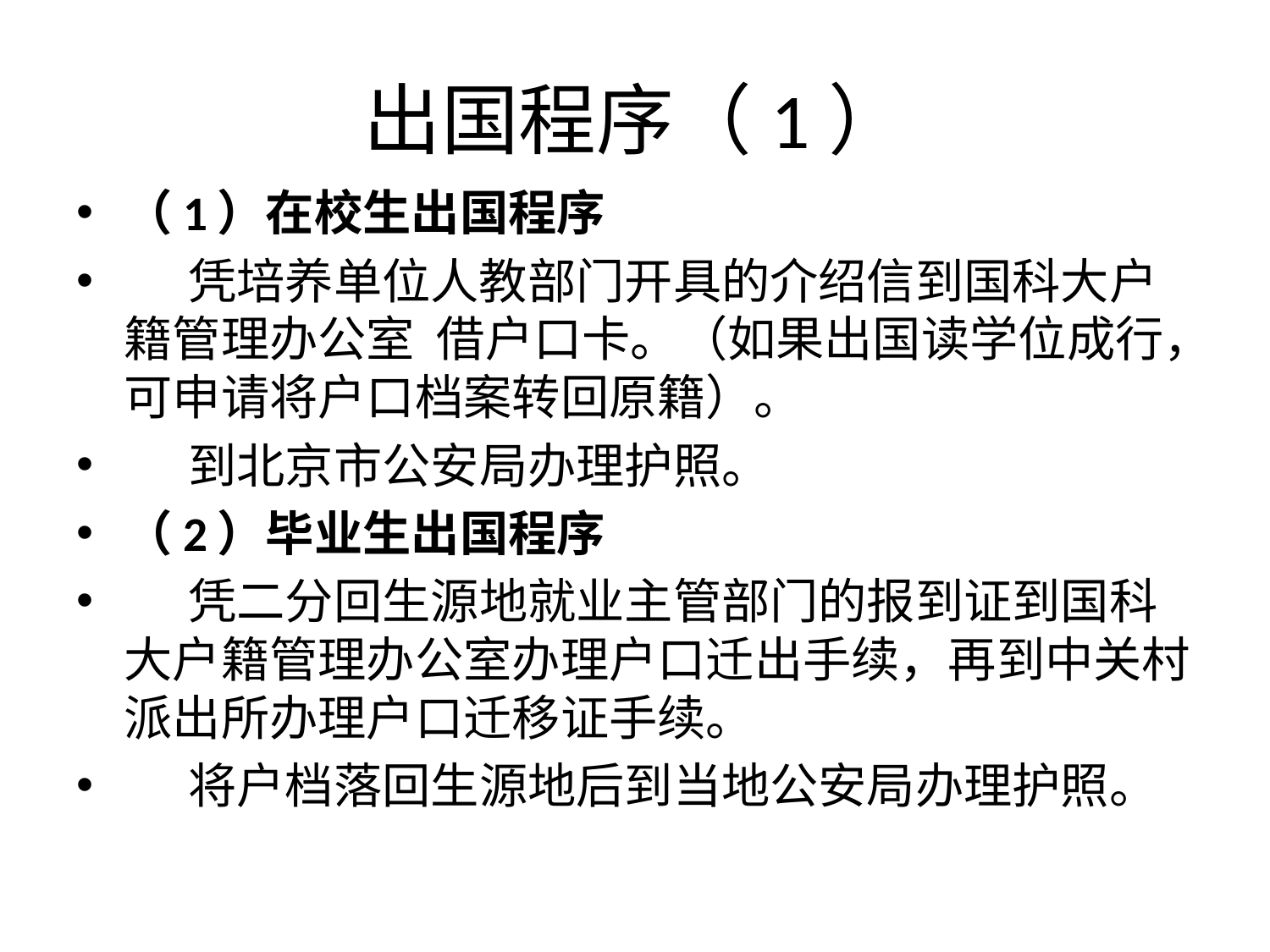

# 出国程序（1）
（1）在校生出国程序
     凭培养单位人教部门开具的介绍信到国科大户籍管理办公室  借户口卡。（如果出国读学位成行，可申请将户口档案转回原籍）。
     到北京市公安局办理护照。
（2）毕业生出国程序
     凭二分回生源地就业主管部门的报到证到国科大户籍管理办公室办理户口迁出手续，再到中关村派出所办理户口迁移证手续。
     将户档落回生源地后到当地公安局办理护照。